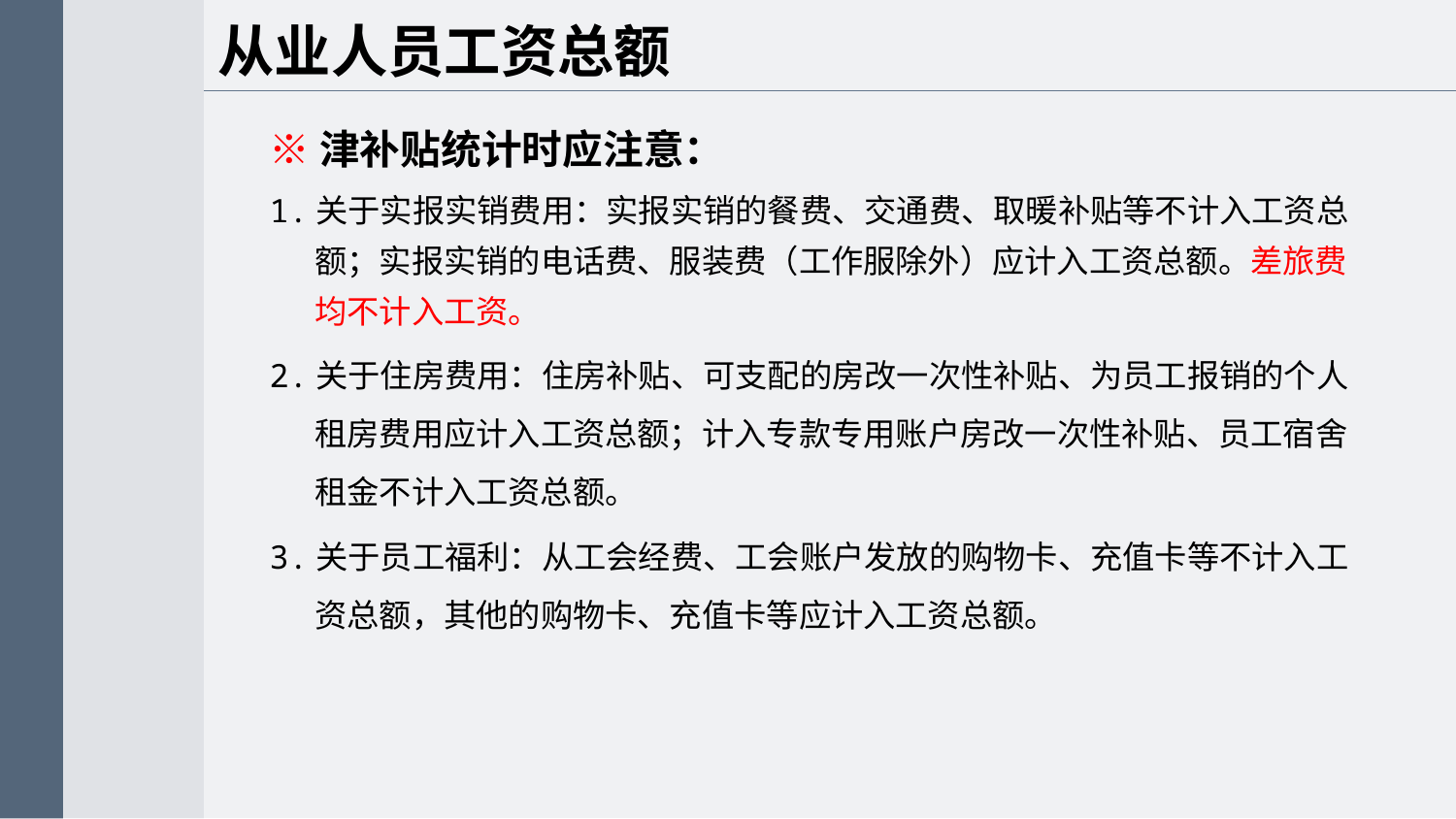

从业人员工资总额
※津补贴统计时应注意：
1.关于实报实销费用：实报实销的餐费、交通费、取暖补贴等不计入工资总额；实报实销的电话费、服装费（工作服除外）应计入工资总额。差旅费均不计入工资。
2.关于住房费用：住房补贴、可支配的房改一次性补贴、为员工报销的个人租房费用应计入工资总额；计入专款专用账户房改一次性补贴、员工宿舍租金不计入工资总额。
3.关于员工福利：从工会经费、工会账户发放的购物卡、充值卡等不计入工资总额，其他的购物卡、充值卡等应计入工资总额。